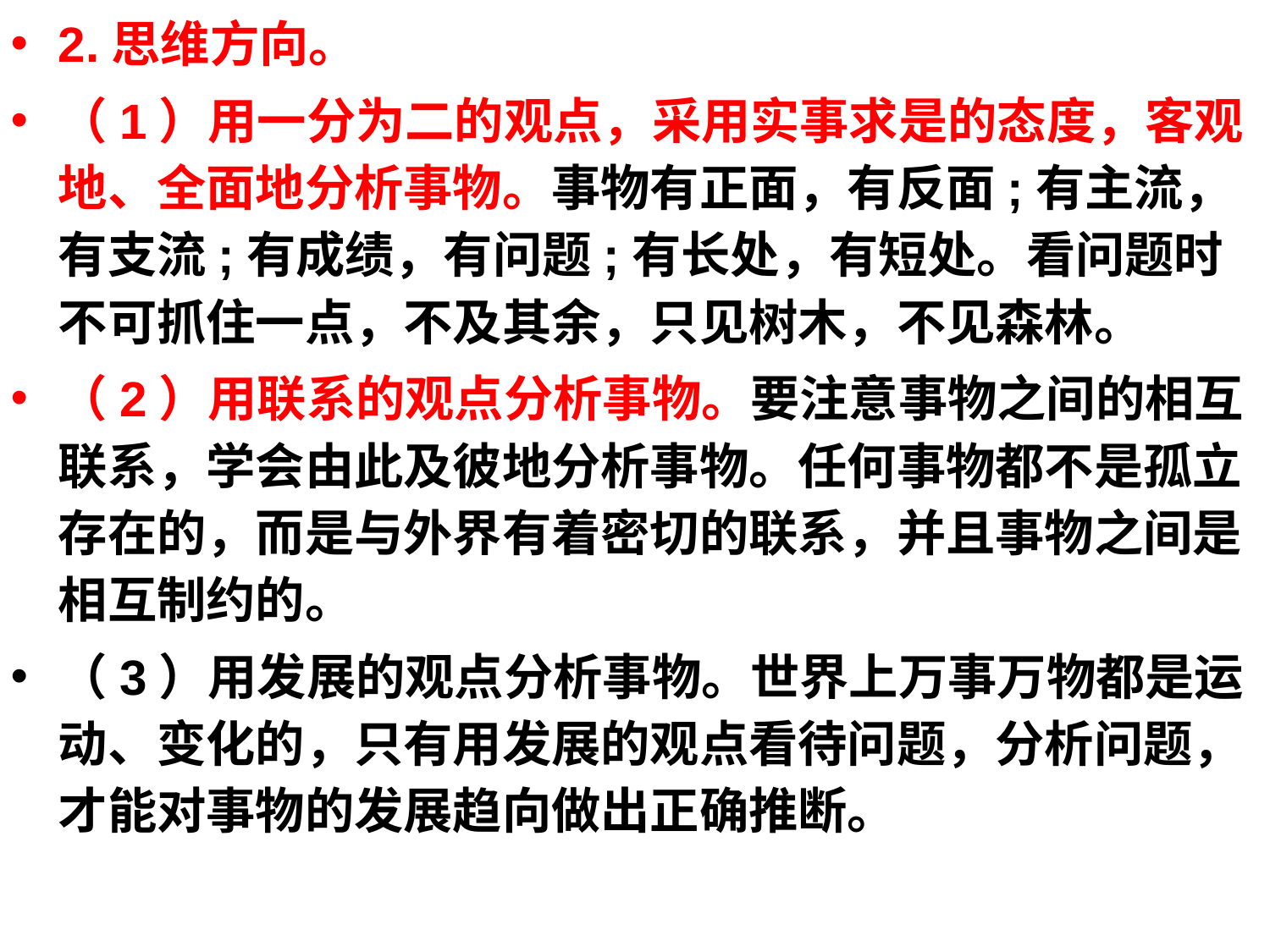

2.思维方向。
（1）用一分为二的观点，采用实事求是的态度，客观地、全面地分析事物。事物有正面，有反面;有主流，有支流;有成绩，有问题;有长处，有短处。看问题时不可抓住一点，不及其余，只见树木，不见森林。
（2）用联系的观点分析事物。要注意事物之间的相互联系，学会由此及彼地分析事物。任何事物都不是孤立存在的，而是与外界有着密切的联系，并且事物之间是相互制约的。
（3）用发展的观点分析事物。世界上万事万物都是运动、变化的，只有用发展的观点看待问题，分析问题，才能对事物的发展趋向做出正确推断。